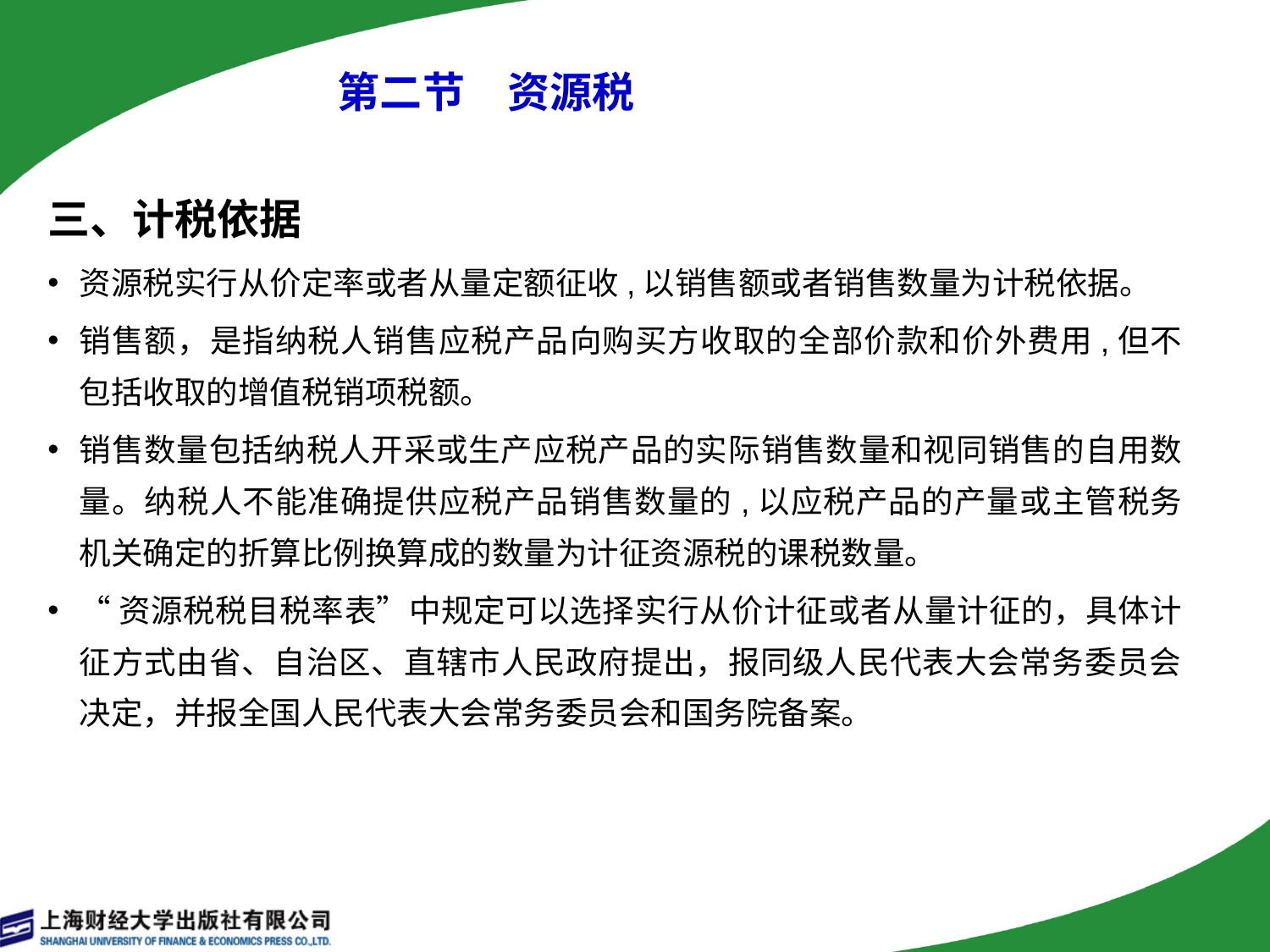

# 第二节　资源税
三、计税依据
资源税实行从价定率或者从量定额征收,以销售额或者销售数量为计税依据。
销售额，是指纳税人销售应税产品向购买方收取的全部价款和价外费用,但不包括收取的增值税销项税额。
销售数量包括纳税人开采或生产应税产品的实际销售数量和视同销售的自用数量。纳税人不能准确提供应税产品销售数量的,以应税产品的产量或主管税务机关确定的折算比例换算成的数量为计征资源税的课税数量。
“资源税税目税率表”中规定可以选择实行从价计征或者从量计征的，具体计征方式由省、自治区、直辖市人民政府提出，报同级人民代表大会常务委员会决定，并报全国人民代表大会常务委员会和国务院备案。